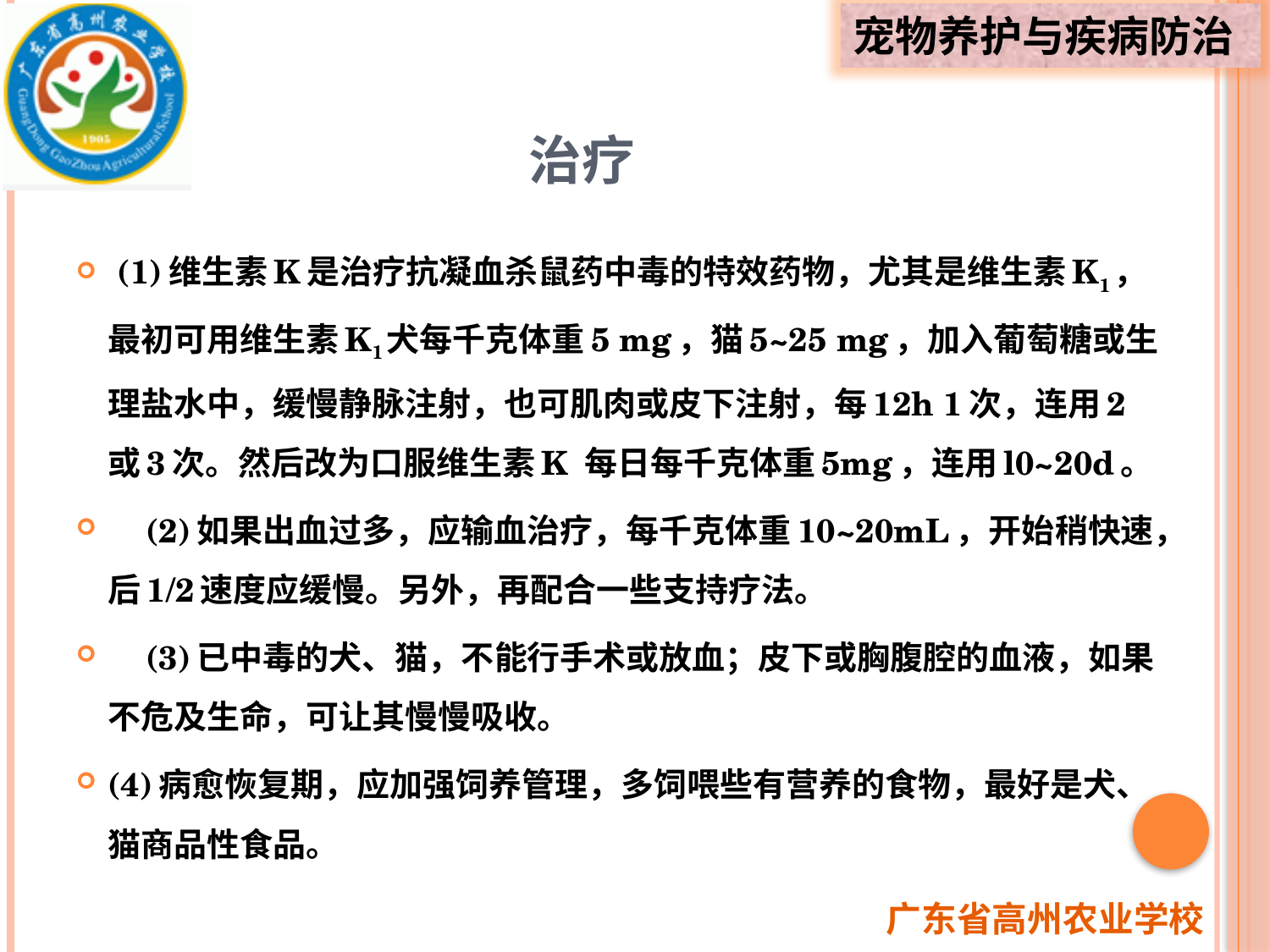

# 治疗
 (1)维生素K是治疗抗凝血杀鼠药中毒的特效药物，尤其是维生素K1，最初可用维生素K1犬每千克体重5 mg，猫5~25 mg，加入葡萄糖或生理盐水中，缓慢静脉注射，也可肌肉或皮下注射，每12h 1次，连用2或3次。然后改为口服维生素K 每日每千克体重5mg，连用l0~20d。
    (2)如果出血过多，应输血治疗，每千克体重10~20mL，开始稍快速，后1/2速度应缓慢。另外，再配合一些支持疗法。
    (3)已中毒的犬、猫，不能行手术或放血；皮下或胸腹腔的血液，如果不危及生命，可让其慢慢吸收。
(4)病愈恢复期，应加强饲养管理，多饲喂些有营养的食物，最好是犬、猫商品性食品。